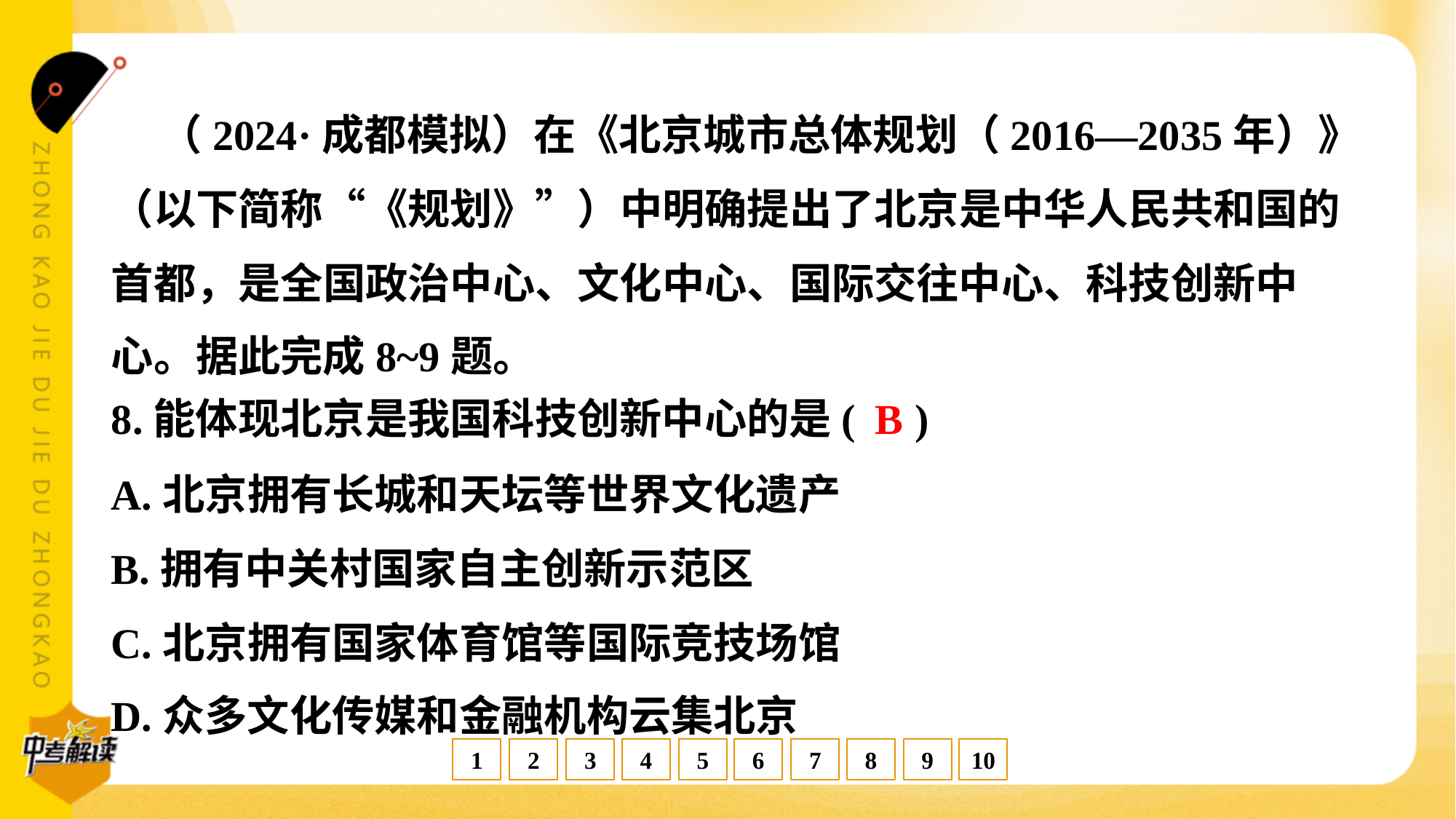

（2024·成都模拟）在《北京城市总体规划（2016—2035年）》
（以下简称“《规划》”）中明确提出了北京是中华人民共和国的
首都，是全国政治中心、文化中心、国际交往中心、科技创新中
心。据此完成8~9题。
B
8.能体现北京是我国科技创新中心的是(     )
A.北京拥有长城和天坛等世界文化遗产
B.拥有中关村国家自主创新示范区
C.北京拥有国家体育馆等国际竞技场馆
D.众多文化传媒和金融机构云集北京